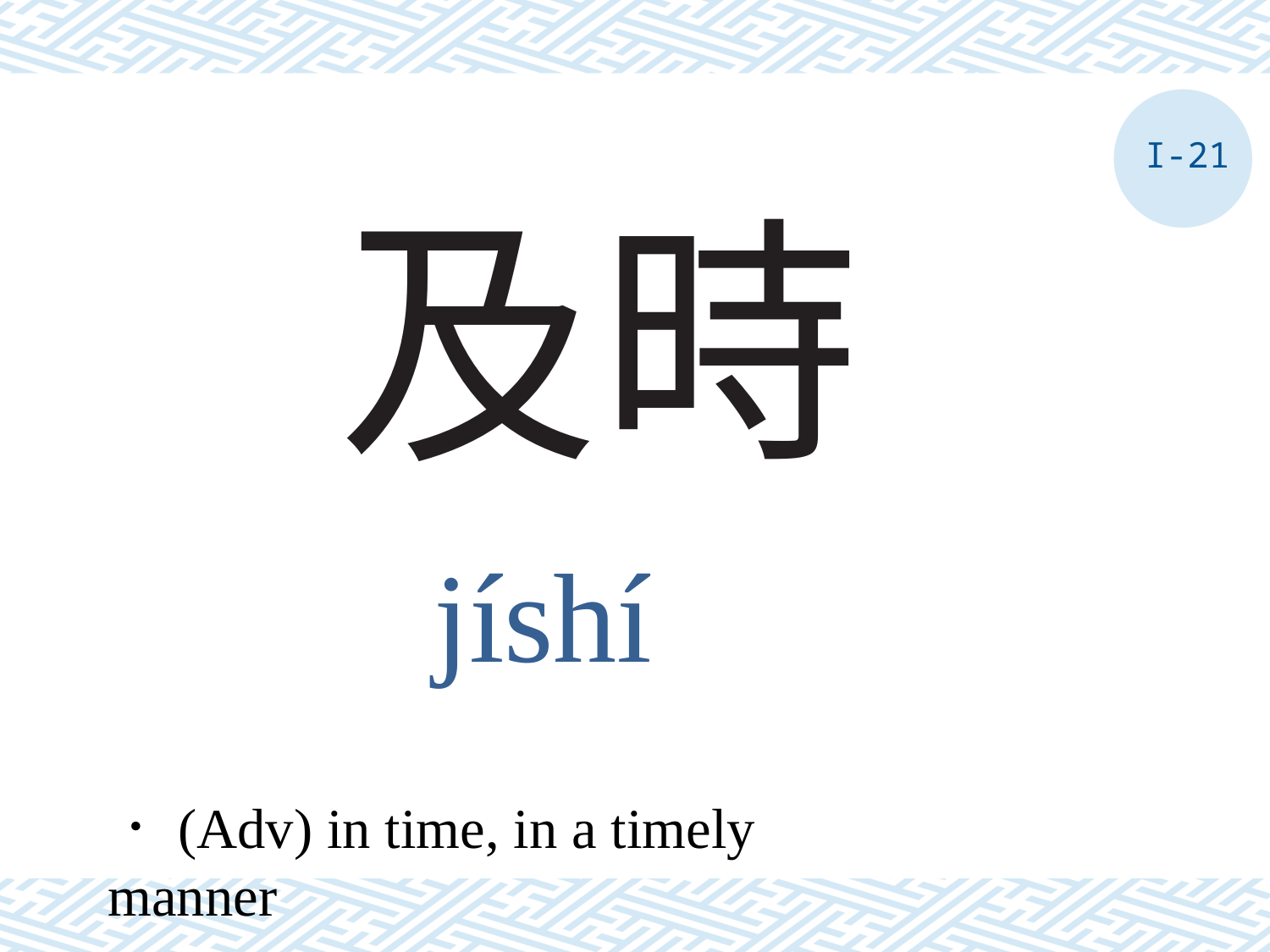

I-21

# 及時
jíshí
．(Adv) in time, in a timely manner